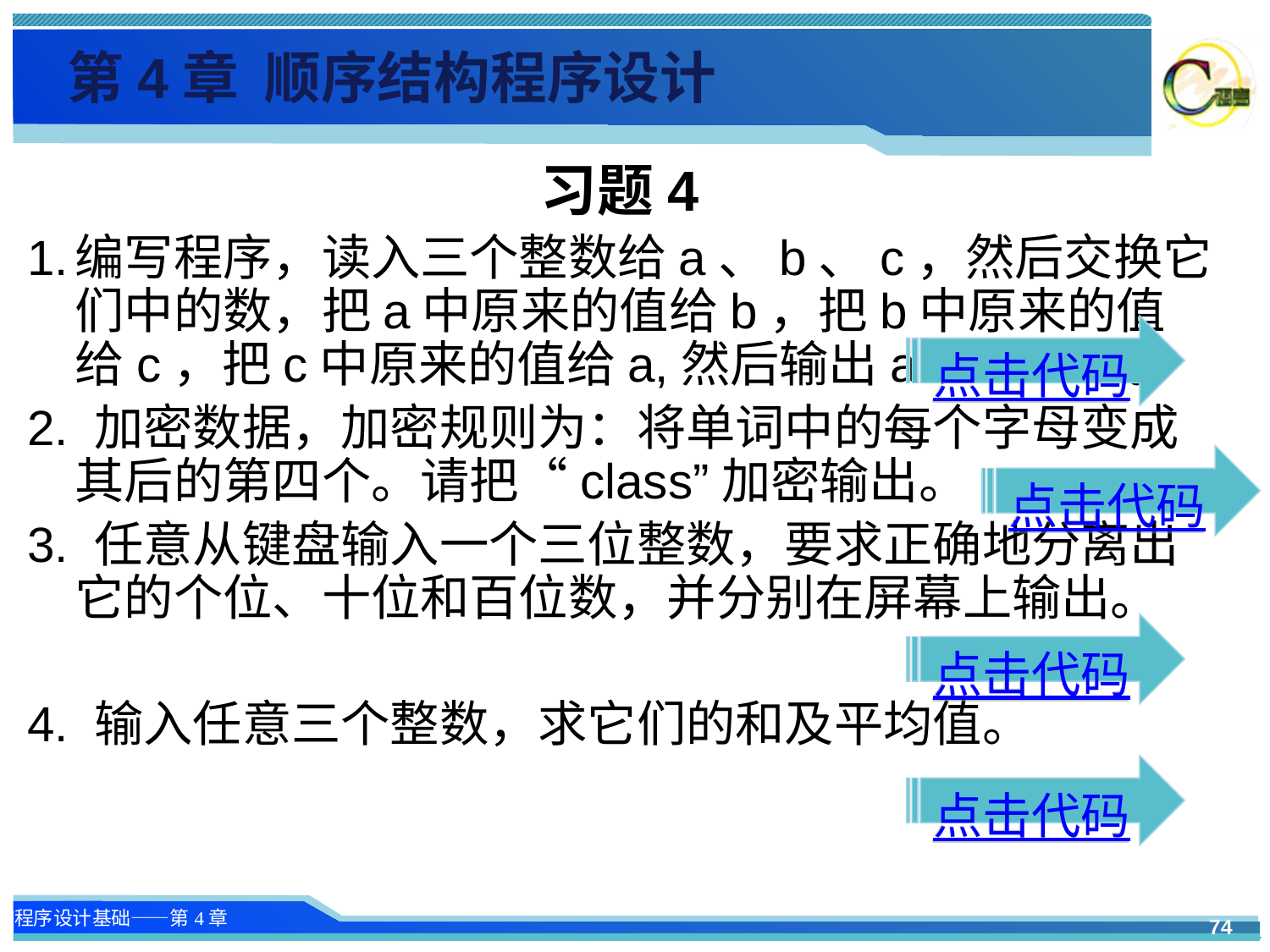

第4章  顺序结构程序设计
习题4
编写程序，读入三个整数给a、b、c，然后交换它们中的数，把a中原来的值给b，把b中原来的值给c，把c中原来的值给a,然后输出a、b、c。
2. 加密数据，加密规则为：将单词中的每个字母变成其后的第四个。请把“class”加密输出。
3. 任意从键盘输入一个三位整数，要求正确地分离出它的个位、十位和百位数，并分别在屏幕上输出。

4. 输入任意三个整数，求它们的和及平均值。

点击代码
点击代码
点击代码
点击代码
74